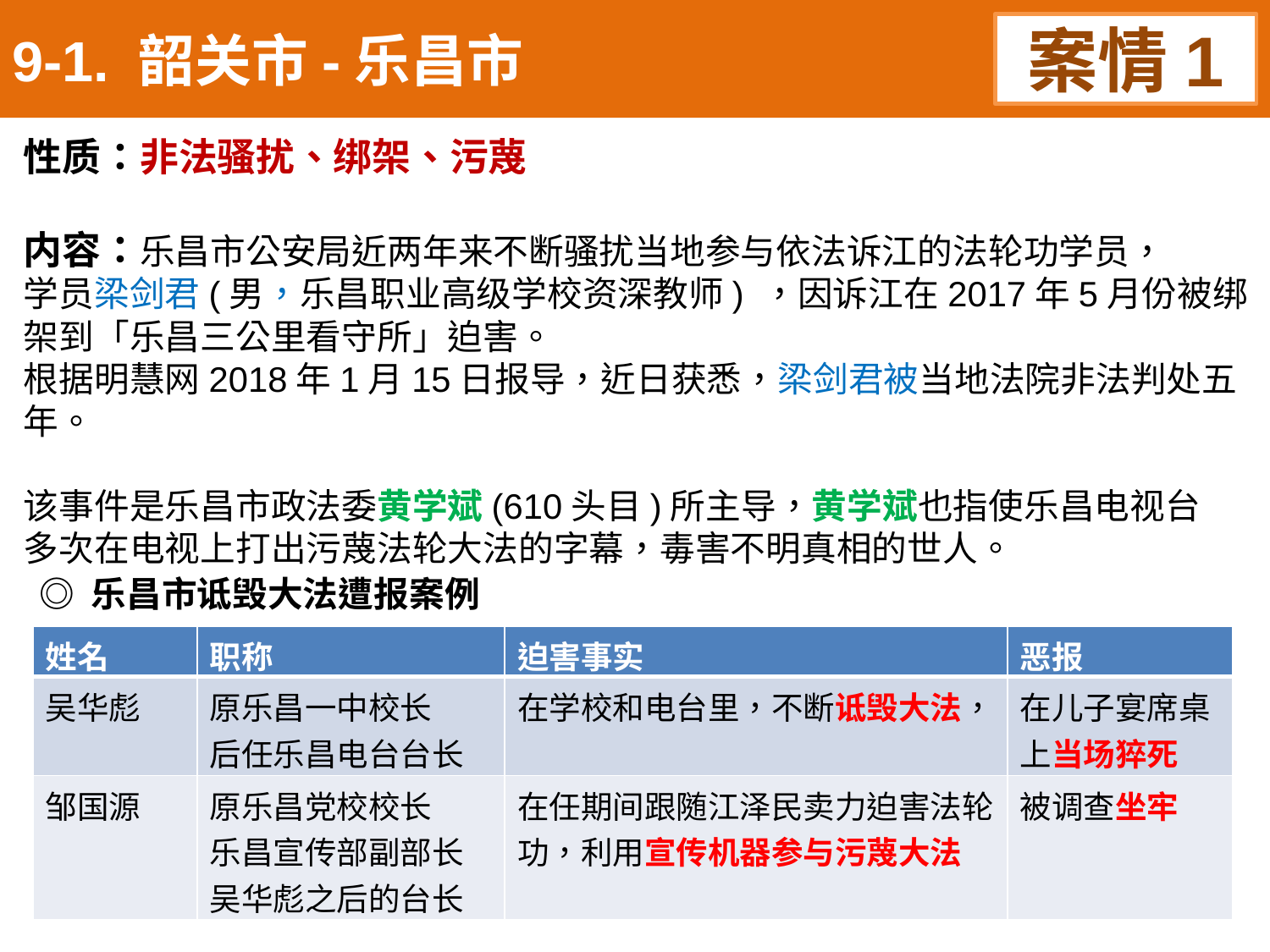

9-1. 韶关市-乐昌市
案情1
性质：非法骚扰、绑架、污蔑

内容：乐昌市公安局近两年来不断骚扰当地参与依法诉江的法轮功学员，
学员梁剑君(男，乐昌职业高级学校资深教师) ，因诉江在2017年5月份被绑架到「乐昌三公里看守所」迫害。
根据明慧网2018年1月15日报导，近日获悉，梁剑君被当地法院非法判处五年。

该事件是乐昌市政法委黄学斌(610头目)所主导，黄学斌也指使乐昌电视台
多次在电视上打出污蔑法轮大法的字幕，毒害不明真相的世人。
◎ 乐昌市诋毁大法遭报案例
| 姓名 | 职称 | 迫害事实 | 恶报 |
| --- | --- | --- | --- |
| 吴华彪 | 原乐昌一中校长 后任乐昌电台台长 | 在学校和电台里，不断诋毁大法， | 在儿子宴席桌上当场猝死 |
| 邹国源 | 原乐昌党校校长 乐昌宣传部副部长 吴华彪之后的台长 | 在任期间跟随江泽民卖力迫害法轮功，利用宣传机器参与污蔑大法 | 被调查坐牢 |